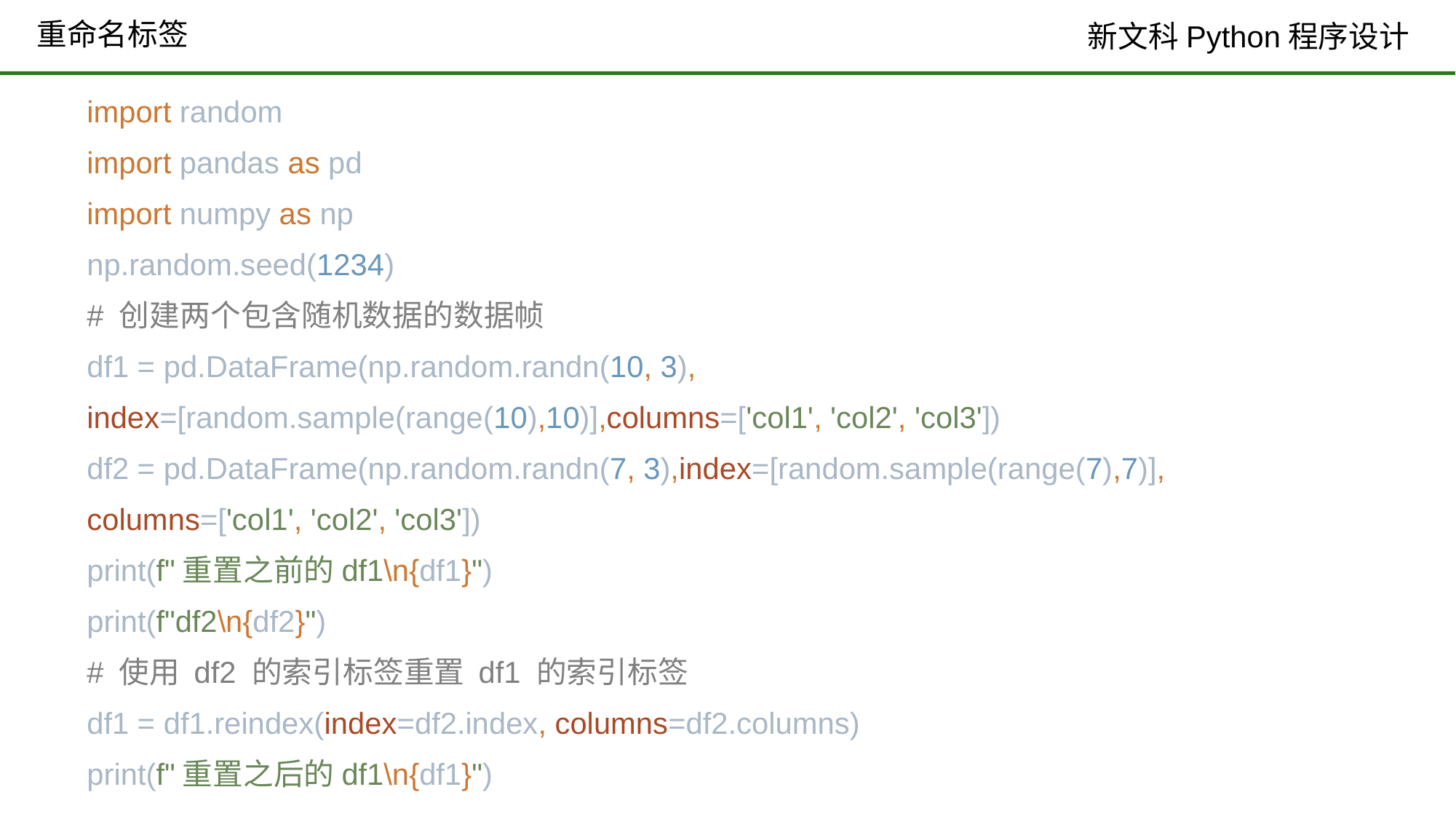

# 重命名标签
import random
import pandas as pd
import numpy as np
np.random.seed(1234)
# 创建两个包含随机数据的数据帧
df1 = pd.DataFrame(np.random.randn(10, 3), index=[random.sample(range(10),10)],columns=['col1', 'col2', 'col3'])
df2 = pd.DataFrame(np.random.randn(7, 3),index=[random.sample(range(7),7)], columns=['col1', 'col2', 'col3'])
print(f"重置之前的df1\n{df1}")
print(f"df2\n{df2}")
# 使用 df2 的索引标签重置 df1 的索引标签
df1 = df1.reindex(index=df2.index, columns=df2.columns)
print(f"重置之后的df1\n{df1}")